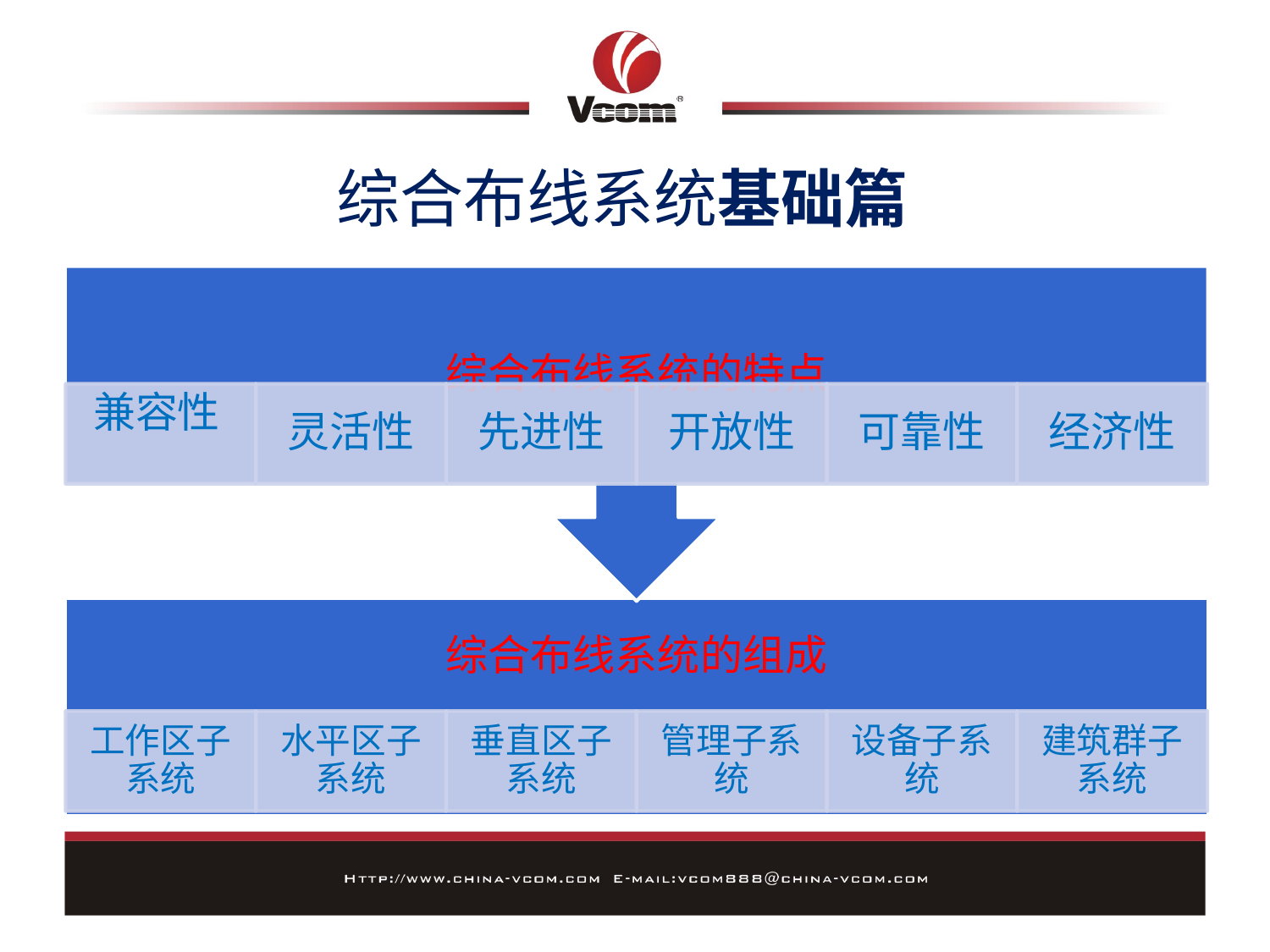

# 综合布线系统基础篇
综合布线系统的组成
工作区子系统
水平区子系统
垂直区子系统
管理子系统
设备子系统
建筑群子系统
综合布线系统的特点
兼容性
灵活性
先进性
开放性
可靠性
经济性